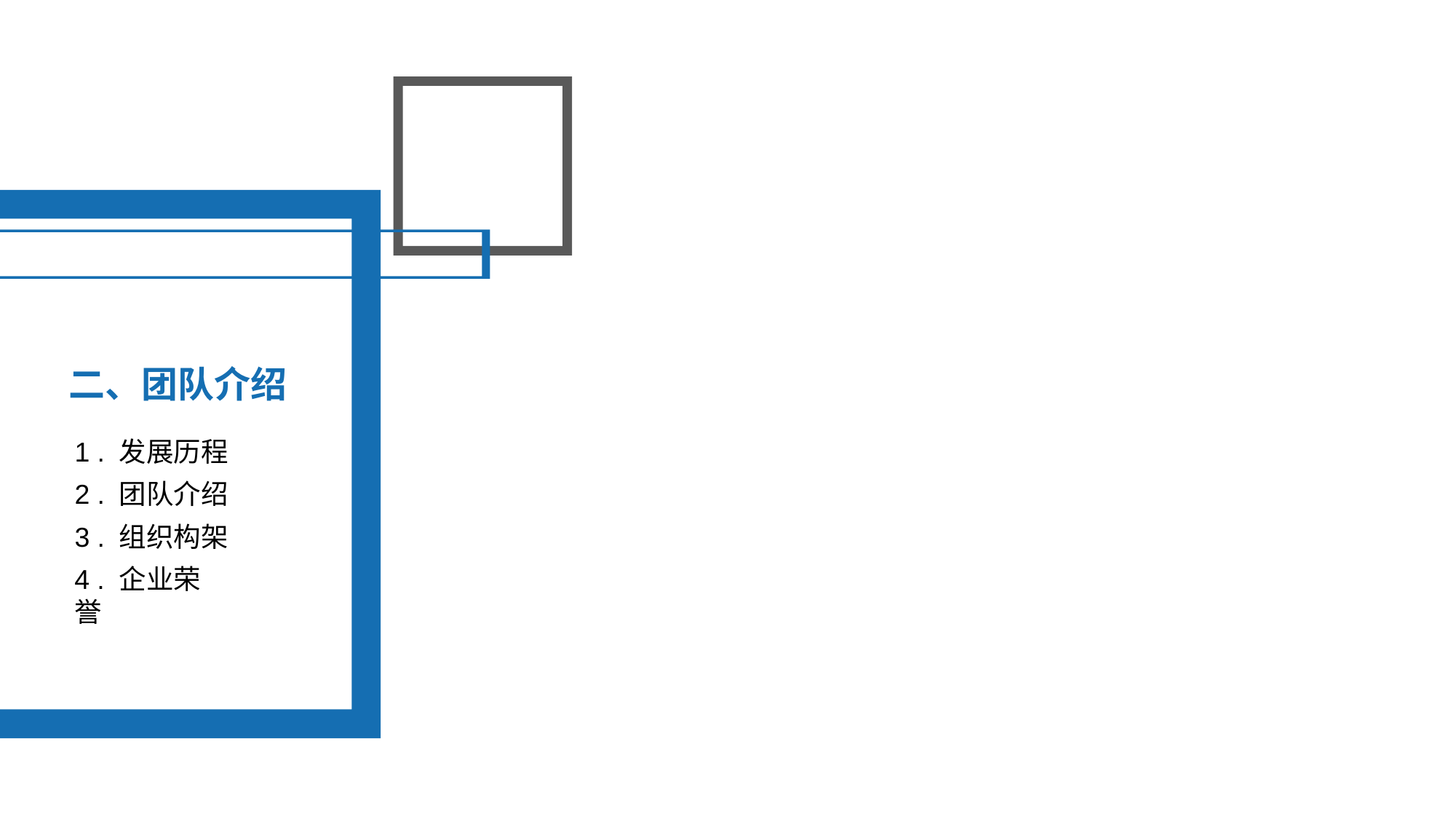

二、团队介绍
1 . 发展历程
2 . 团队介绍
3 . 组织构架
4 . 企业荣誉